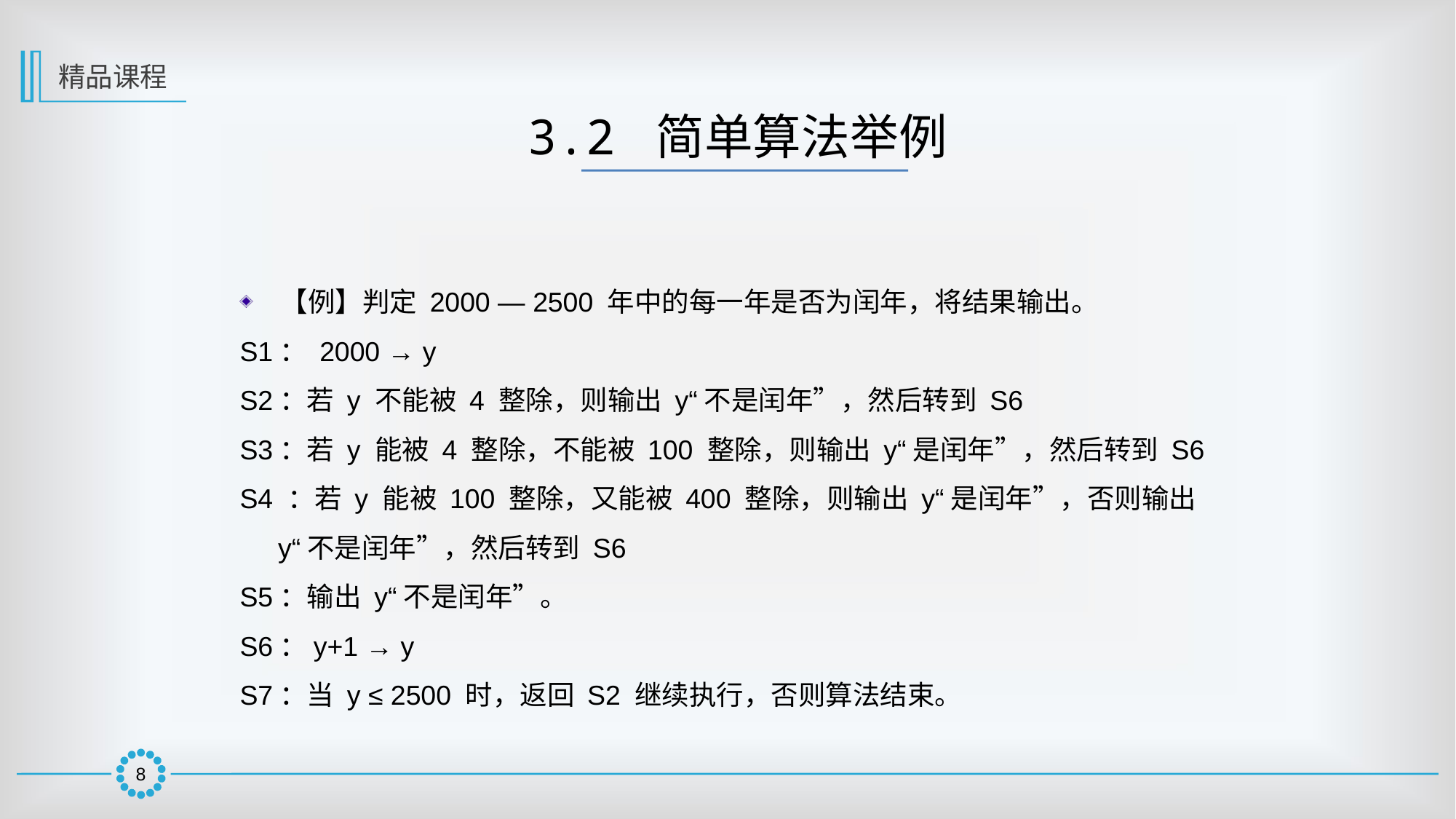

精品课程
3.2 简单算法举例

【例】判定 2000 — 2500 年中的每一年是否为闰年，将结果输出。
S1： 2000 → y
S2：若 y 不能被 4 整除，则输出 y“不是闰年”，然后转到 S6
S3：若 y 能被 4 整除，不能被 100 整除，则输出 y“是闰年”，然后转到 S6
S4 ：若 y 能被 100 整除，又能被 400 整除，则输出 y“是闰年”，否则输出
     y“不是闰年”，然后转到 S6
S5：输出 y“不是闰年”。
S6：y+1 → y
S7：当 y ≤ 2500 时，返回 S2 继续执行，否则算法结束。

8